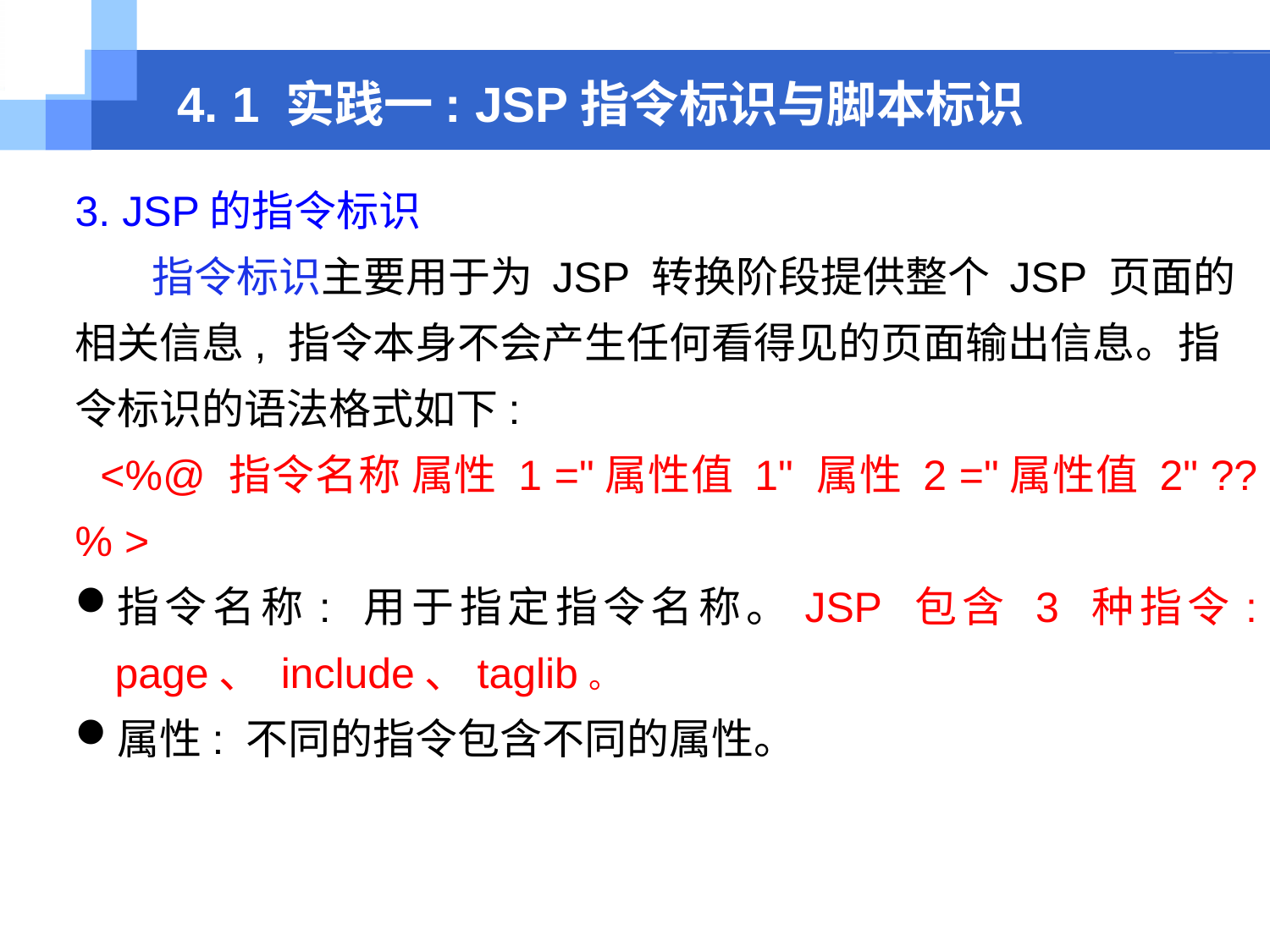

4. 1 实践一: JSP指令标识与脚本标识
3. JSP的指令标识
       指令标识主要用于为 JSP 转换阶段提供整个 JSP 页面的相关信息, 指令本身不会产生任何看得见的页面输出信息。指令标识的语法格式如下:
  <%@ 指令名称 属性 1 ="属性值 1" 属性 2 ="属性值 2" ?? % >
指令名称: 用于指定指令名称。JSP 包含 3 种指令: page、 include、taglib。
属性: 不同的指令包含不同的属性。